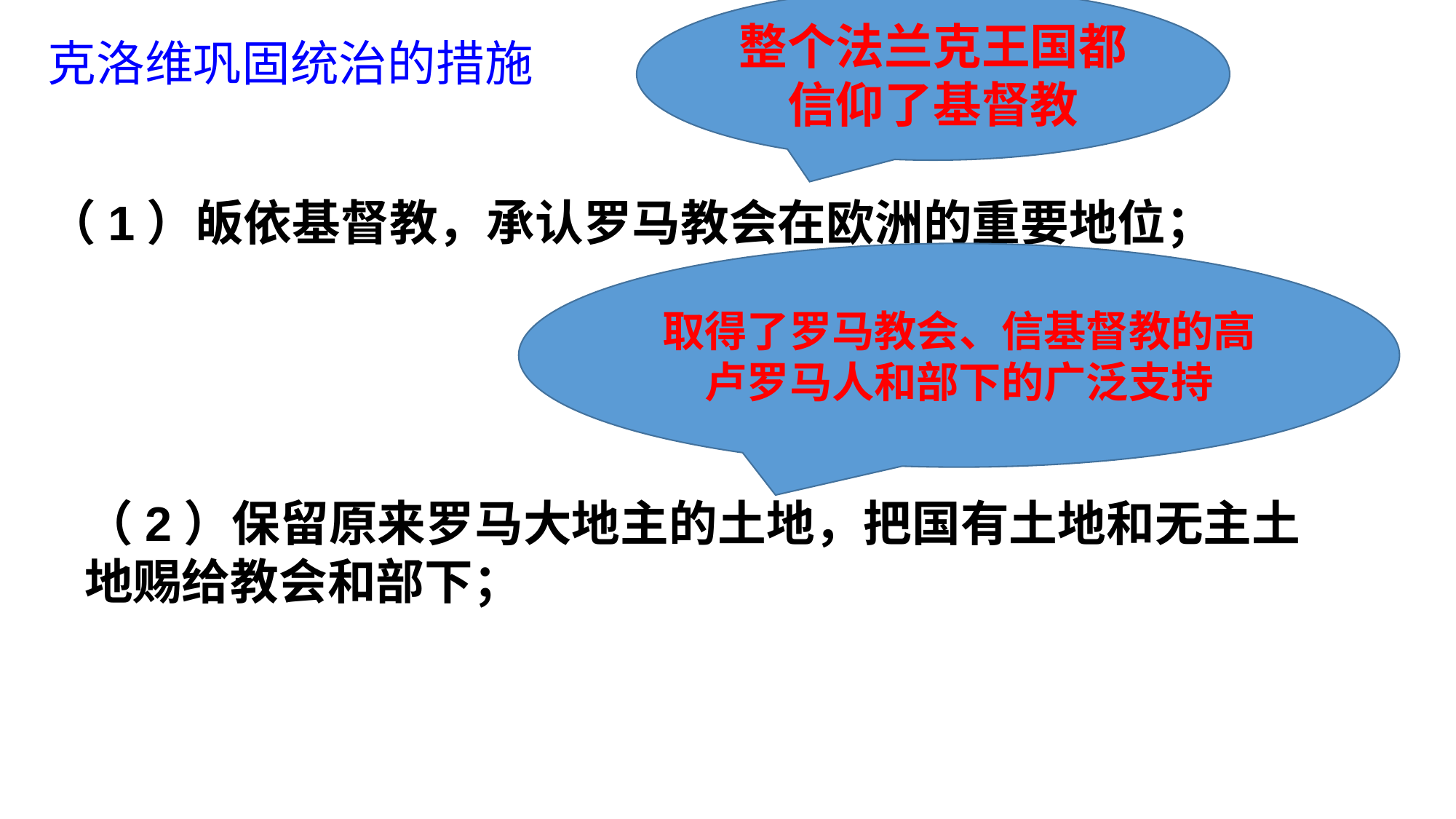

整个法兰克王国都信仰了基督教
克洛维巩固统治的措施
（1）皈依基督教，承认罗马教会在欧洲的重要地位；

取得了罗马教会、信基督教的高卢罗马人和部下的广泛支持
（2）保留原来罗马大地主的土地，把国有土地和无主土地赐给教会和部下；